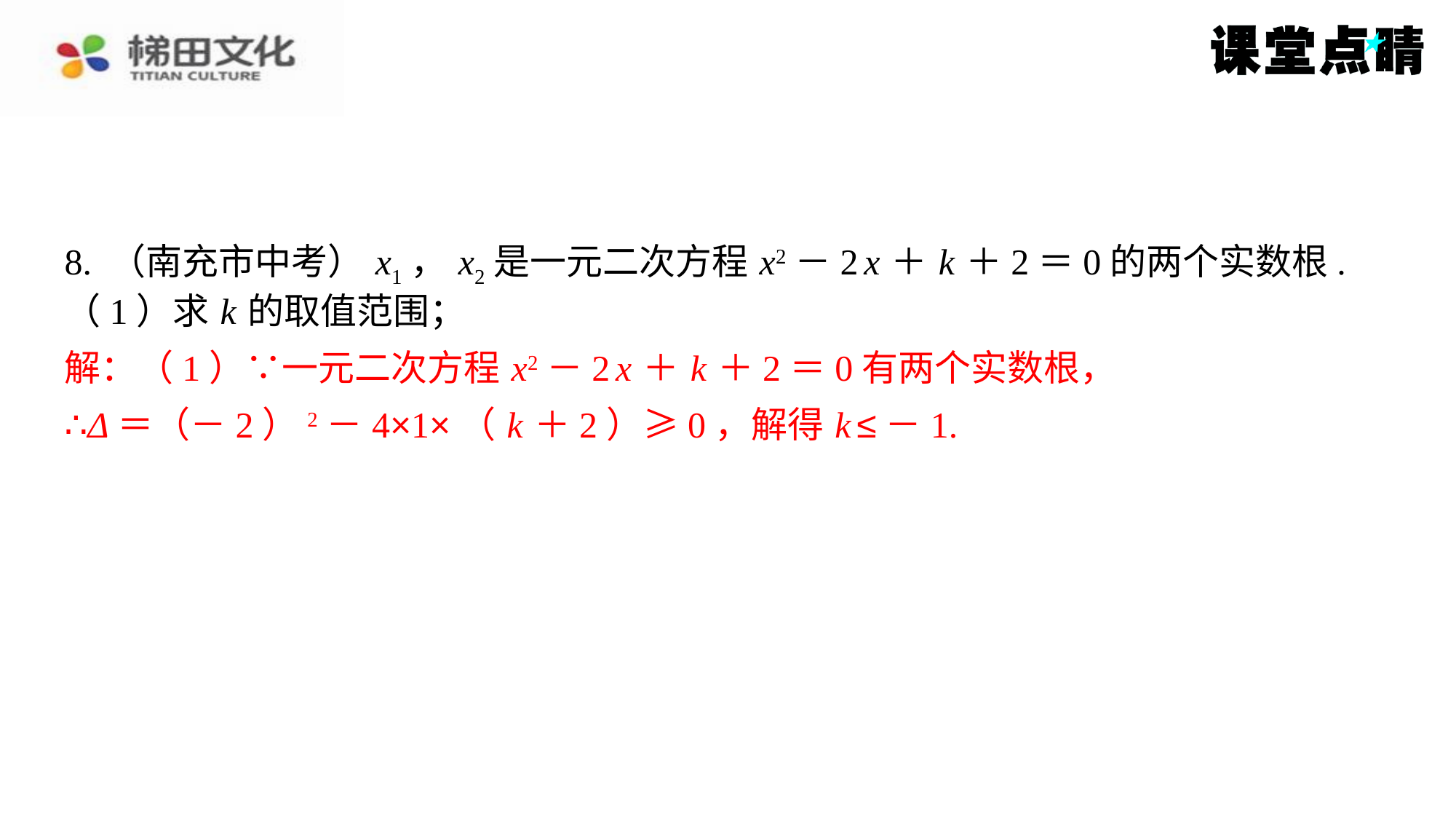

8. （南充市中考） x1， x2是一元二次方程 x2－2 x ＋ k ＋2＝0的两个实数根.
（1）求 k 的取值范围；
解：（1）∵一元二次方程 x2－2 x ＋ k ＋2＝0有两个实数根，
∴Δ＝（－2）2－4×1×（ k ＋2）≥0，解得 k ≤－1.
解：（1）∵一元二次方程 x2－2 x ＋ k ＋2＝0有两个实数根，
∴Δ＝（－2）2－4×1×（ k ＋2）≥0，解得 k ≤－1.